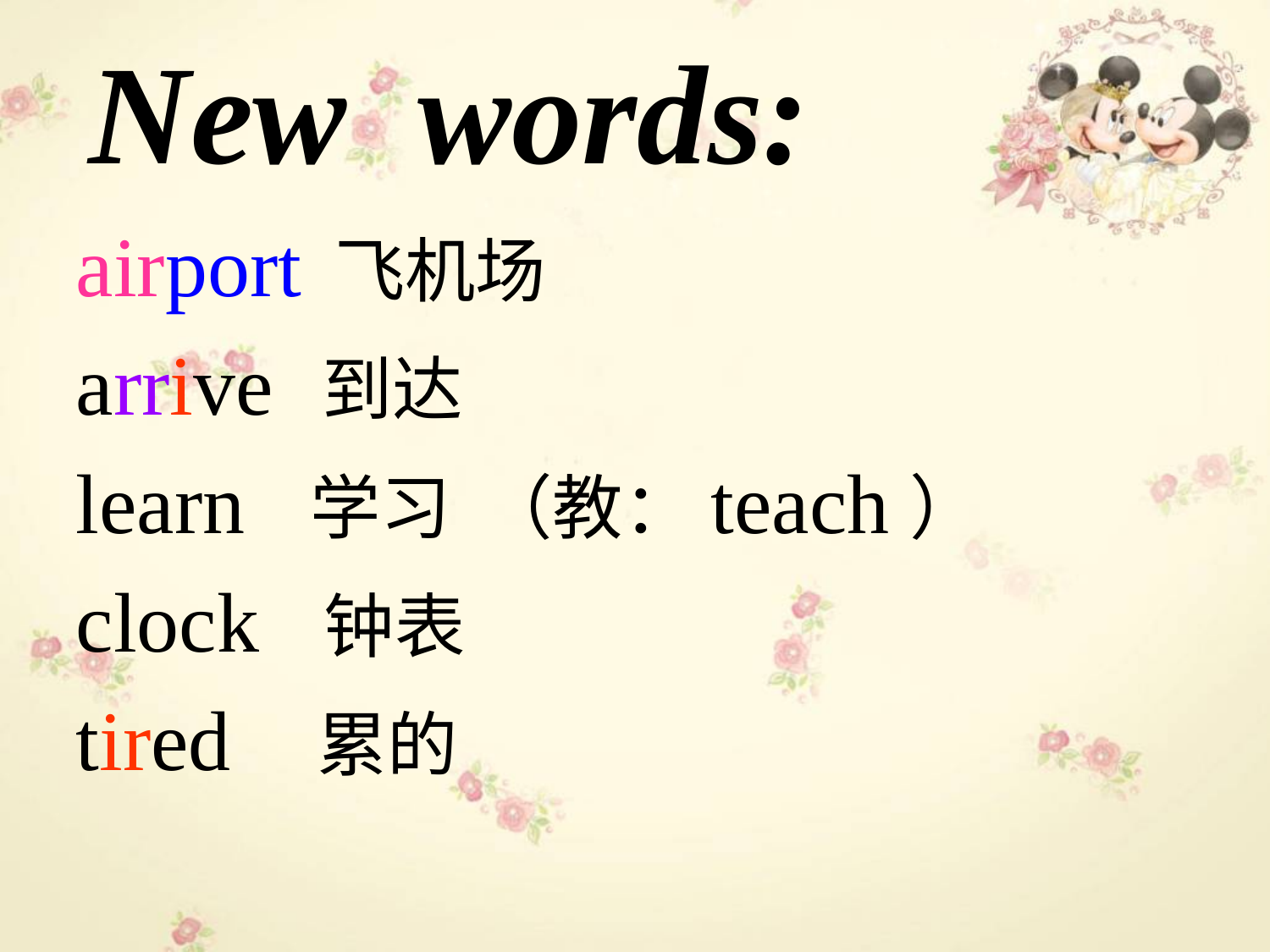

# New  words:
airport 飞机场
arrive  到达
learn   学习  （教：teach）
clock   钟表
tired    累的